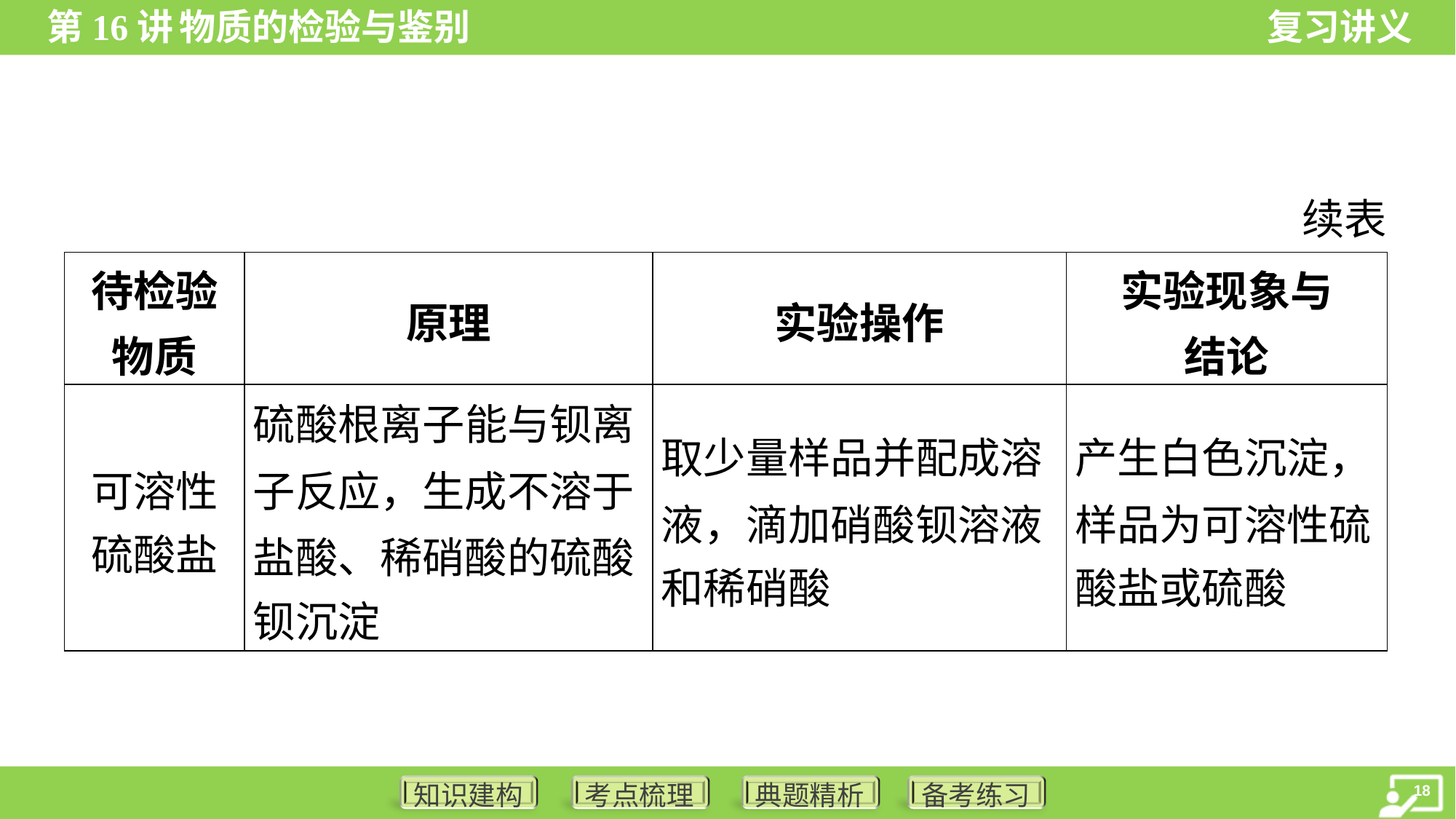

续表
| 待检验 物质 | 原理 | 实验操作 | 实验现象与 结论 |
| --- | --- | --- | --- |
| 可溶性 硫酸盐 | 硫酸根离子能与钡离 子反应，生成不溶于 盐酸、稀硝酸的硫酸 钡沉淀 | 取少量样品并配成溶 液，滴加硝酸钡溶液 和稀硝酸 | 产生白色沉淀， 样品为可溶性硫 酸盐或硫酸 |